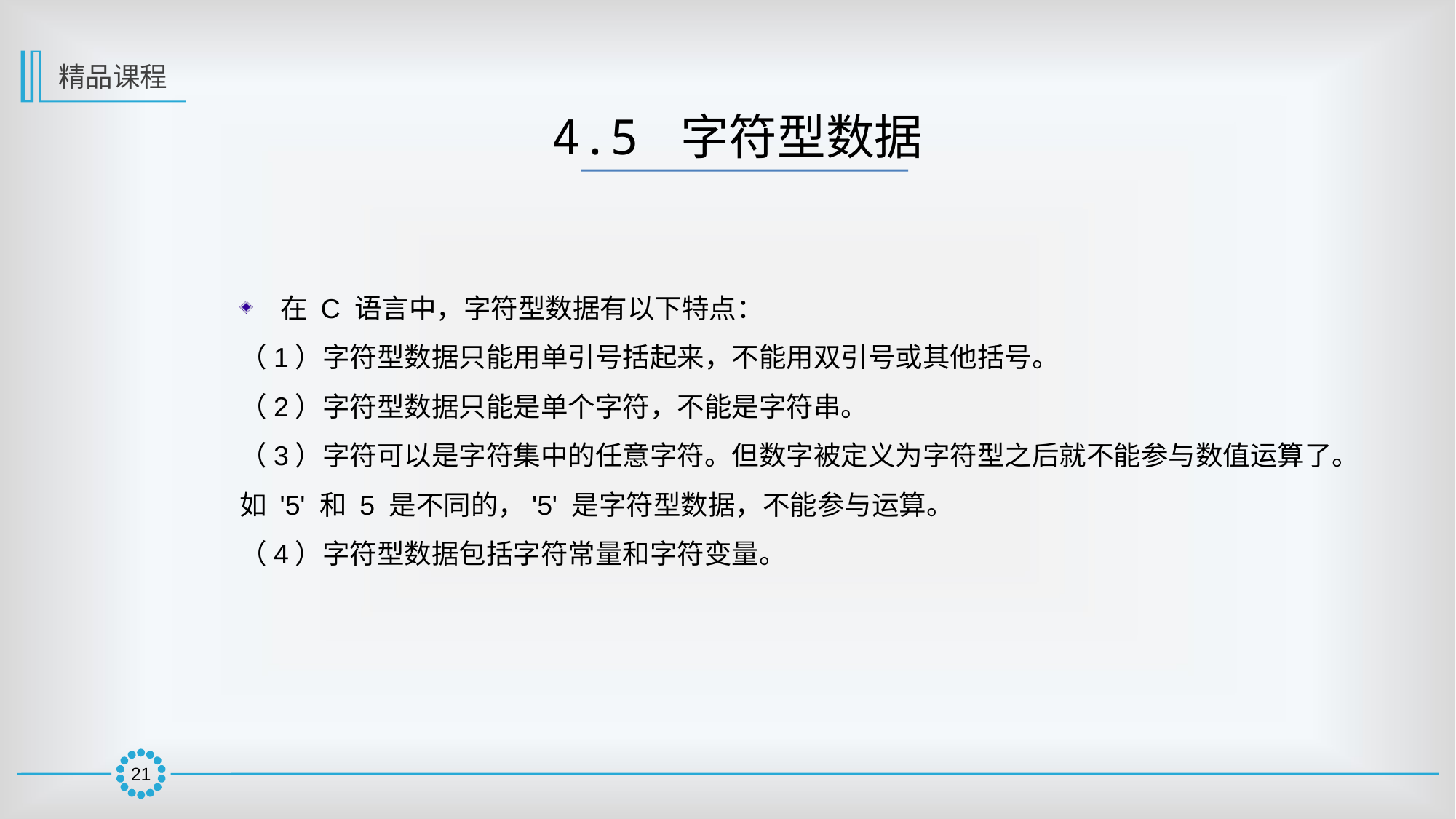

精品课程
4.5 字符型数据

在 C 语言中，字符型数据有以下特点：
（1）字符型数据只能用单引号括起来，不能用双引号或其他括号。
（2）字符型数据只能是单个字符，不能是字符串。
（3）字符可以是字符集中的任意字符。但数字被定义为字符型之后就不能参与数值运算了。如 '5' 和 5 是不同的，'5' 是字符型数据，不能参与运算。
（4）字符型数据包括字符常量和字符变量。

21